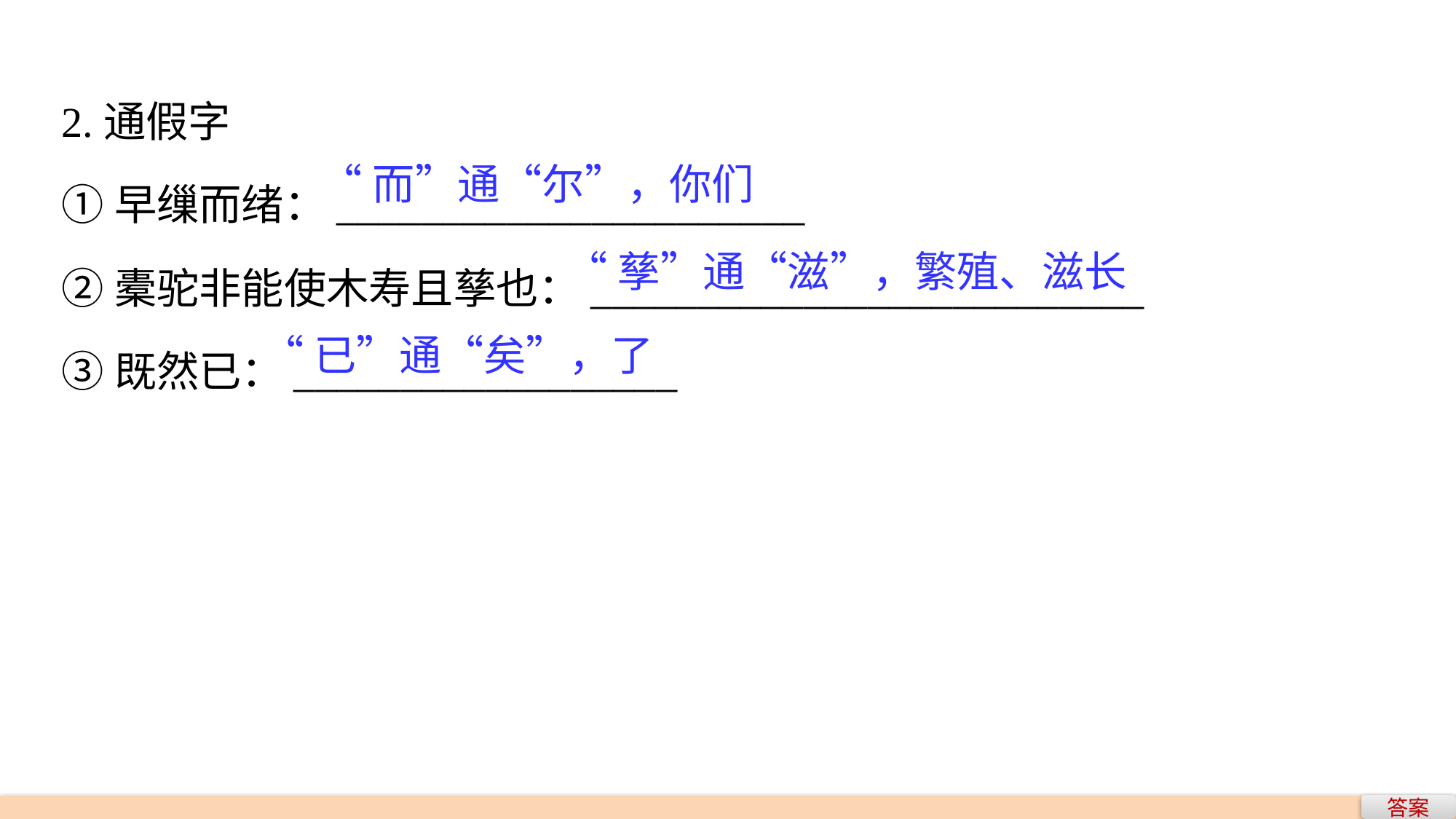

2.通假字
①早缫而绪：______________________
②橐驼非能使木寿且孳也：__________________________
③既然已：__________________
“而”通“尔”，你们
“孳”通“滋”，繁殖、滋长
“已”通“矣”，了
答案